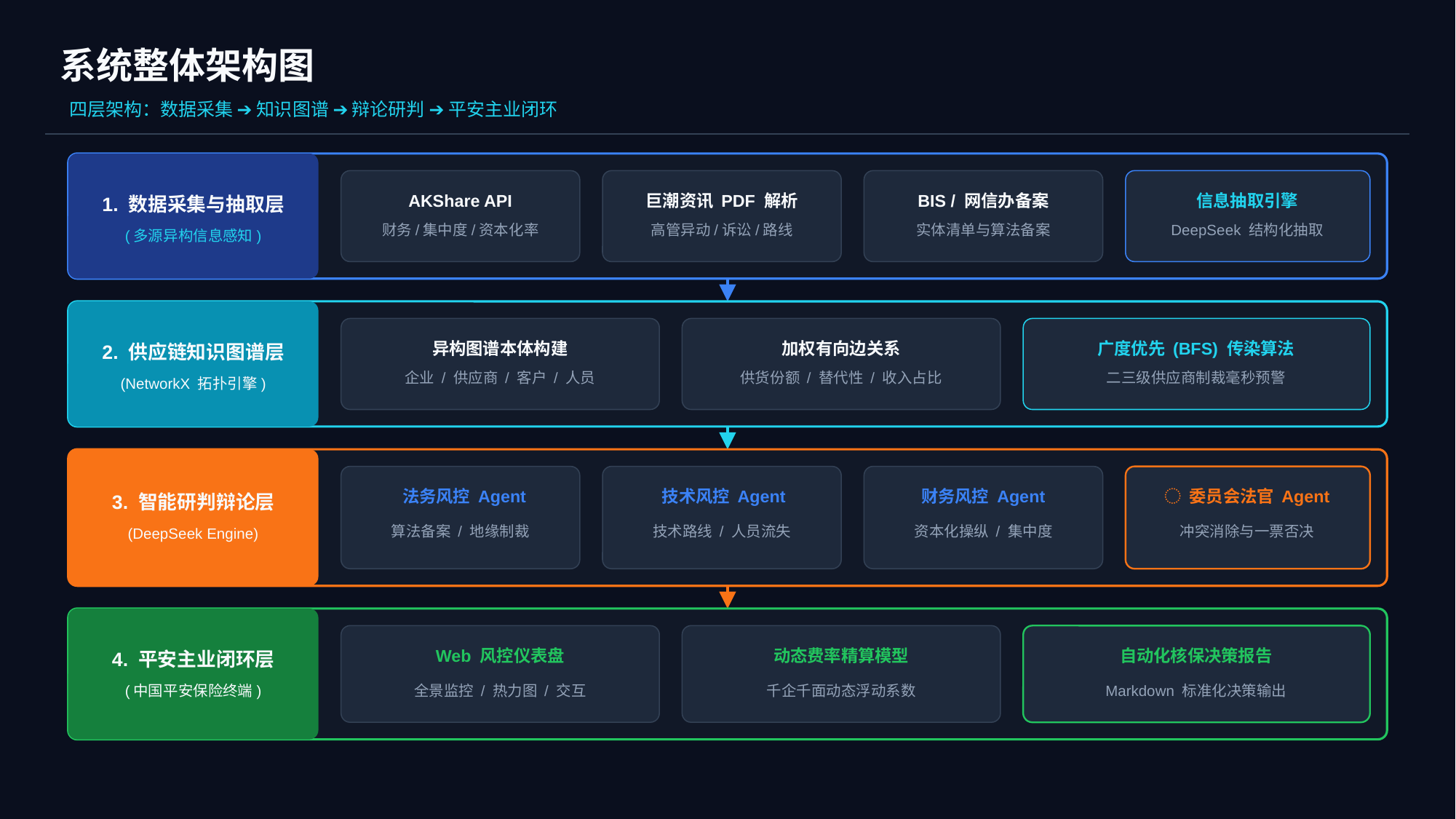

系统整体架构图
四层架构：数据采集 ➔ 知识图谱 ➔ 辩论研判 ➔ 平安主业闭环

AKShare API
巨潮资讯 PDF 解析
BIS / 网信办备案
信息抽取引擎
1. 数据采集与抽取层
财务/集中度/资本化率
高管异动/诉讼/路线
实体清单与算法备案
DeepSeek 结构化抽取
(多源异构信息感知)

异构图谱本体构建
加权有向边关系
广度优先 (BFS) 传染算法
2. 供应链知识图谱层
企业 / 供应商 / 客户 / 人员
供货份额 / 替代性 / 收入占比
二三级供应商制裁毫秒预警
(NetworkX 拓扑引擎)

‍️ 法务风控 Agent
‍技术风控 Agent
财务风控 Agent
️ 委员会法官 Agent
3. 智能研判辩论层
算法备案 / 地缘制裁
技术路线 / 人员流失
资本化操纵 / 集中度
冲突消除与一票否决
(DeepSeek Engine)

Web 风控仪表盘
动态费率精算模型
自动化核保决策报告
4. 平安主业闭环层
(中国平安保险终端)
全景监控 / 热力图 / 交互
千企千面动态浮动系数
Markdown 标准化决策输出